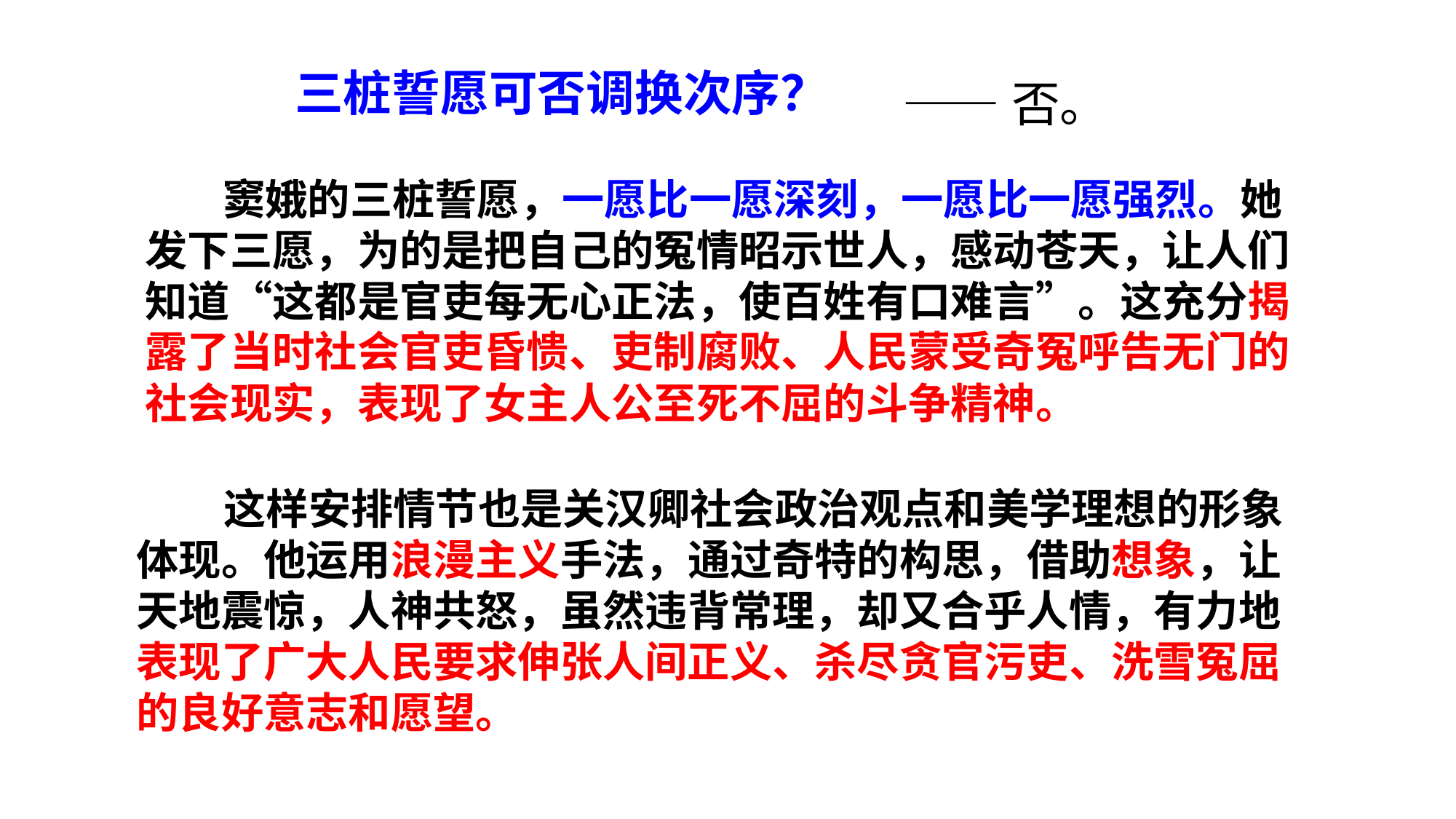

三桩誓愿可否调换次序？
 ——否。
       窦娥的三桩誓愿，一愿比一愿深刻，一愿比一愿强烈。她发下三愿，为的是把自己的冤情昭示世人，感动苍天，让人们知道“这都是官吏每无心正法，使百姓有口难言”。这充分揭露了当时社会官吏昏愦、吏制腐败、人民蒙受奇冤呼告无门的社会现实，表现了女主人公至死不屈的斗争精神。
        这样安排情节也是关汉卿社会政治观点和美学理想的形象体现。他运用浪漫主义手法，通过奇特的构思，借助想象，让天地震惊，人神共怒，虽然违背常理，却又合乎人情，有力地表现了广大人民要求伸张人间正义、杀尽贪官污吏、洗雪冤屈的良好意志和愿望。